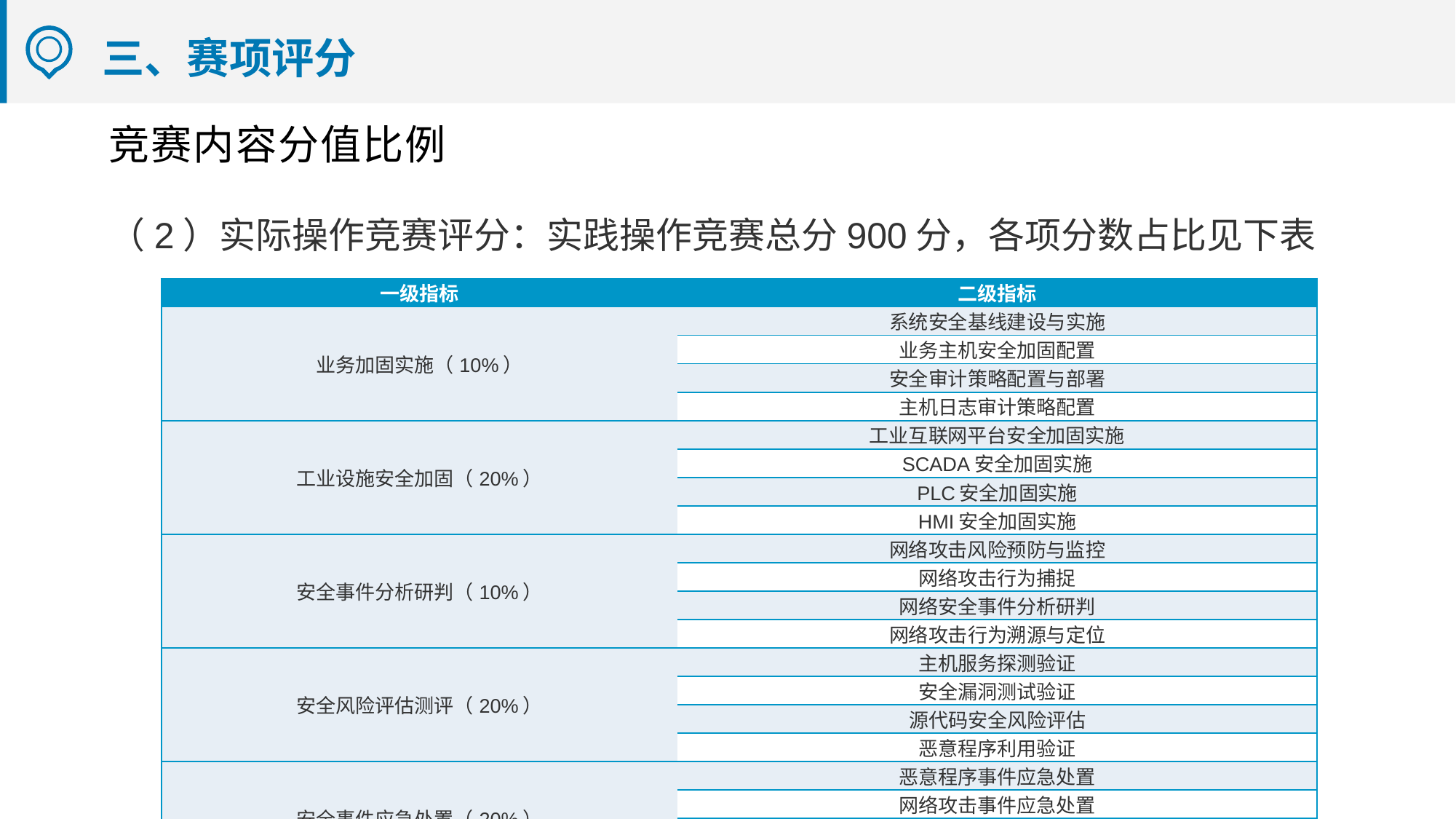

# 三、赛项评分
竞赛内容分值比例

（2）实际操作竞赛评分：实践操作竞赛总分900分，各项分数占比见下表

| 一级指标 | 二级指标 |
| --- | --- |
| 业务加固实施（10%） | 系统安全基线建设与实施 |
|  | 业务主机安全加固配置 |
|  | 安全审计策略配置与部署 |
|  | 主机日志审计策略配置 |
| 工业设施安全加固（20%） | 工业互联网平台安全加固实施 |
|  | SCADA安全加固实施 |
|  | PLC安全加固实施 |
|  | HMI安全加固实施 |
| 安全事件分析研判（10%） | 网络攻击风险预防与监控 |
|  | 网络攻击行为捕捉 |
|  | 网络安全事件分析研判 |
|  | 网络攻击行为溯源与定位 |
| 安全风险评估测评（20%） | 主机服务探测验证 |
|  | 安全漏洞测试验证 |
|  | 源代码安全风险评估 |
|  | 恶意程序利用验证 |
| 安全事件应急处置（20%） | 恶意程序事件应急处置 |
|  | 网络攻击事件应急处置 |
|  | 信息破坏事件应急处置 |
|  | 安全漏洞修复 |
| 数据分类分级（20%） | 数据分类分级 |